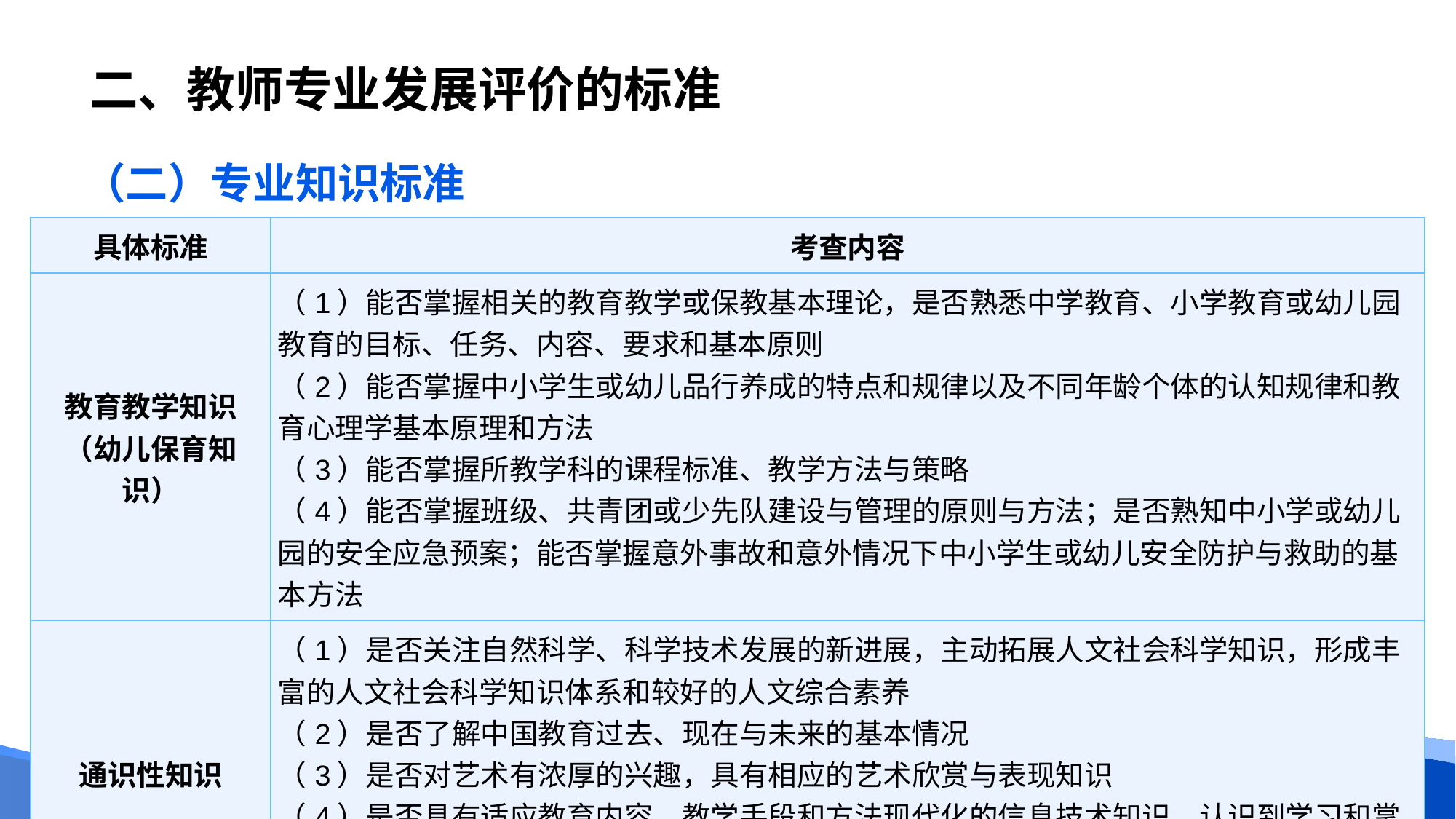

# 二、教师专业发展评价的标准
（二）专业知识标准
| 具体标准 | 考查内容 |
| --- | --- |
| 教育教学知识 （幼儿保育知识） | （1）能否掌握相关的教育教学或保教基本理论，是否熟悉中学教育、小学教育或幼儿园教育的目标、任务、内容、要求和基本原则 （2）能否掌握中小学生或幼儿品行养成的特点和规律以及不同年龄个体的认知规律和教育心理学基本原理和方法 （3）能否掌握所教学科的课程标准、教学方法与策略 （4）能否掌握班级、共青团或少先队建设与管理的原则与方法；是否熟知中小学或幼儿园的安全应急预案；能否掌握意外事故和意外情况下中小学生或幼儿安全防护与救助的基本方法 |
| 通识性知识 | （1）是否关注自然科学、科学技术发展的新进展，主动拓展人文社会科学知识，形成丰富的人文社会科学知识体系和较好的人文综合素养 （2）是否了解中国教育过去、现在与未来的基本情况 （3）是否对艺术有浓厚的兴趣，具有相应的艺术欣赏与表现知识 （4）是否具有适应教育内容、教学手段和方法现代化的信息技术知识，认识到学习和掌握现代信息技术对改进教育教学或保教的重要意义，主动关注大数据、云计算、人工智能等现代信息技术的发展动态，具有学习和应用现代信息技术的浓厚兴趣和主动性 |